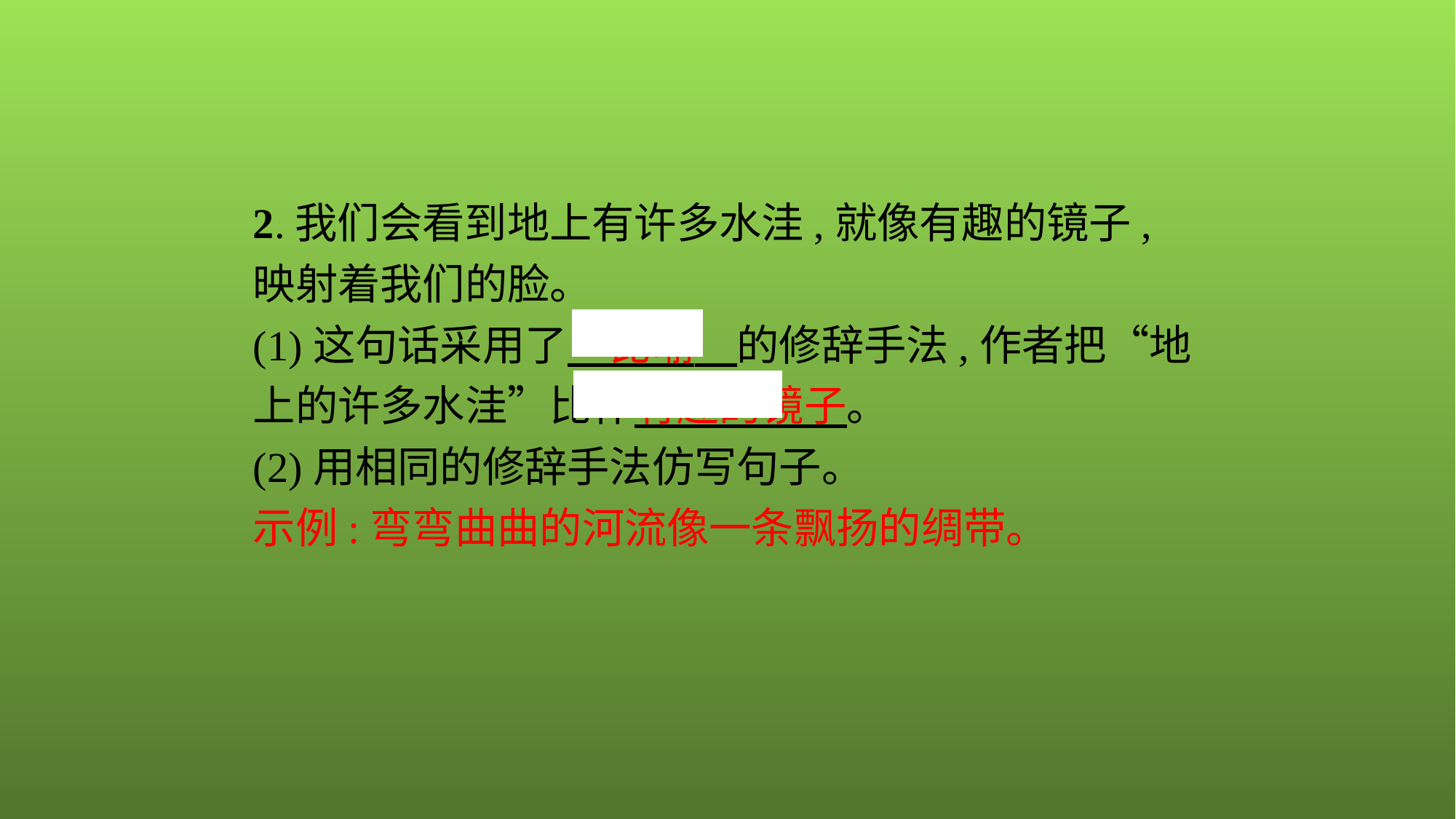

2.我们会看到地上有许多水洼,就像有趣的镜子,映射着我们的脸。
(1)这句话采用了　比喻　的修辞手法,作者把“地上的许多水洼”比作有趣的镜子。
(2)用相同的修辞手法仿写句子。
示例:弯弯曲曲的河流像一条飘扬的绸带。